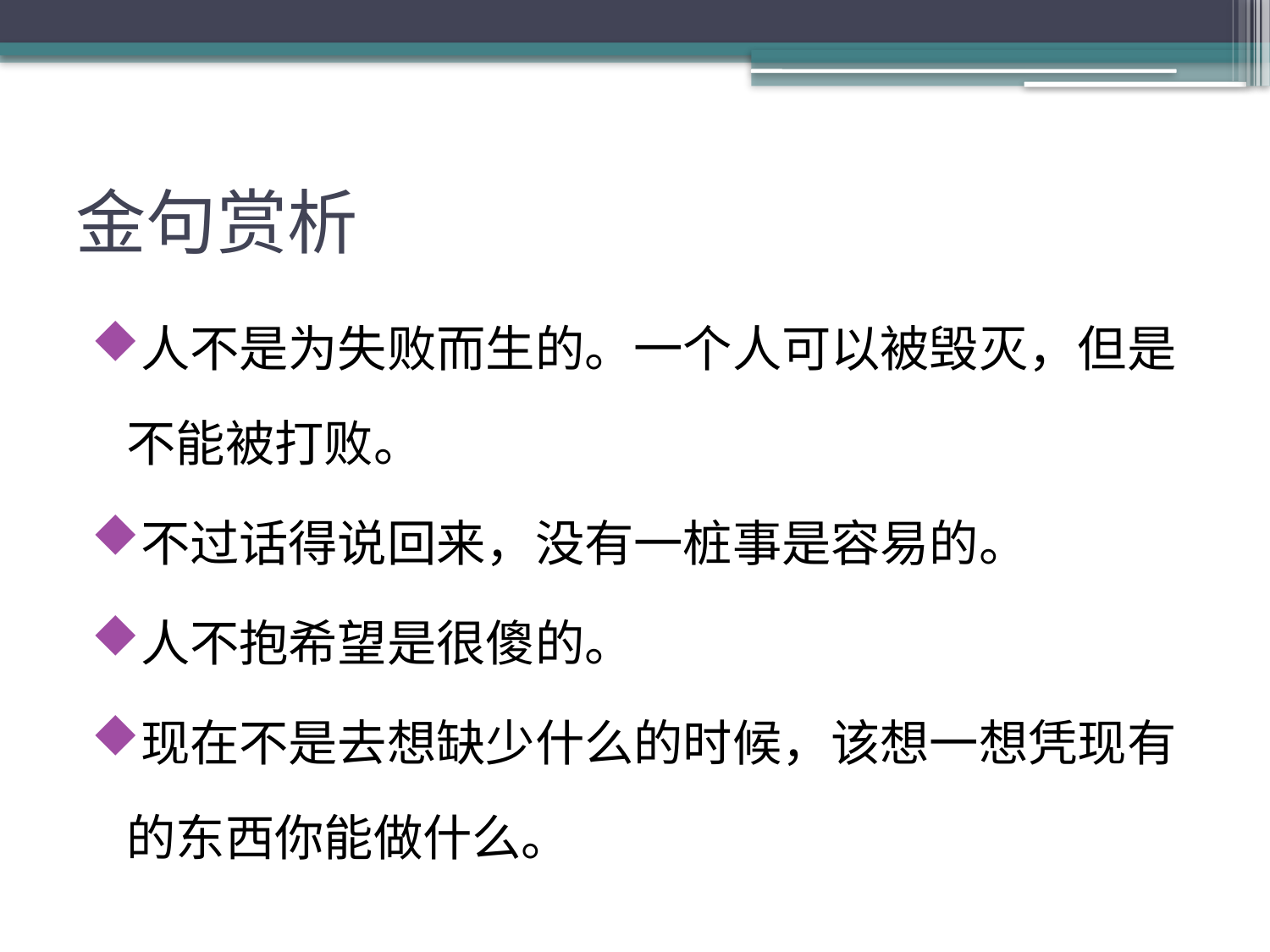

# 金句赏析
人不是为失败而生的。一个人可以被毁灭，但是不能被打败。
不过话得说回来，没有一桩事是容易的。
人不抱希望是很傻的。
现在不是去想缺少什么的时候，该想一想凭现有的东西你能做什么。